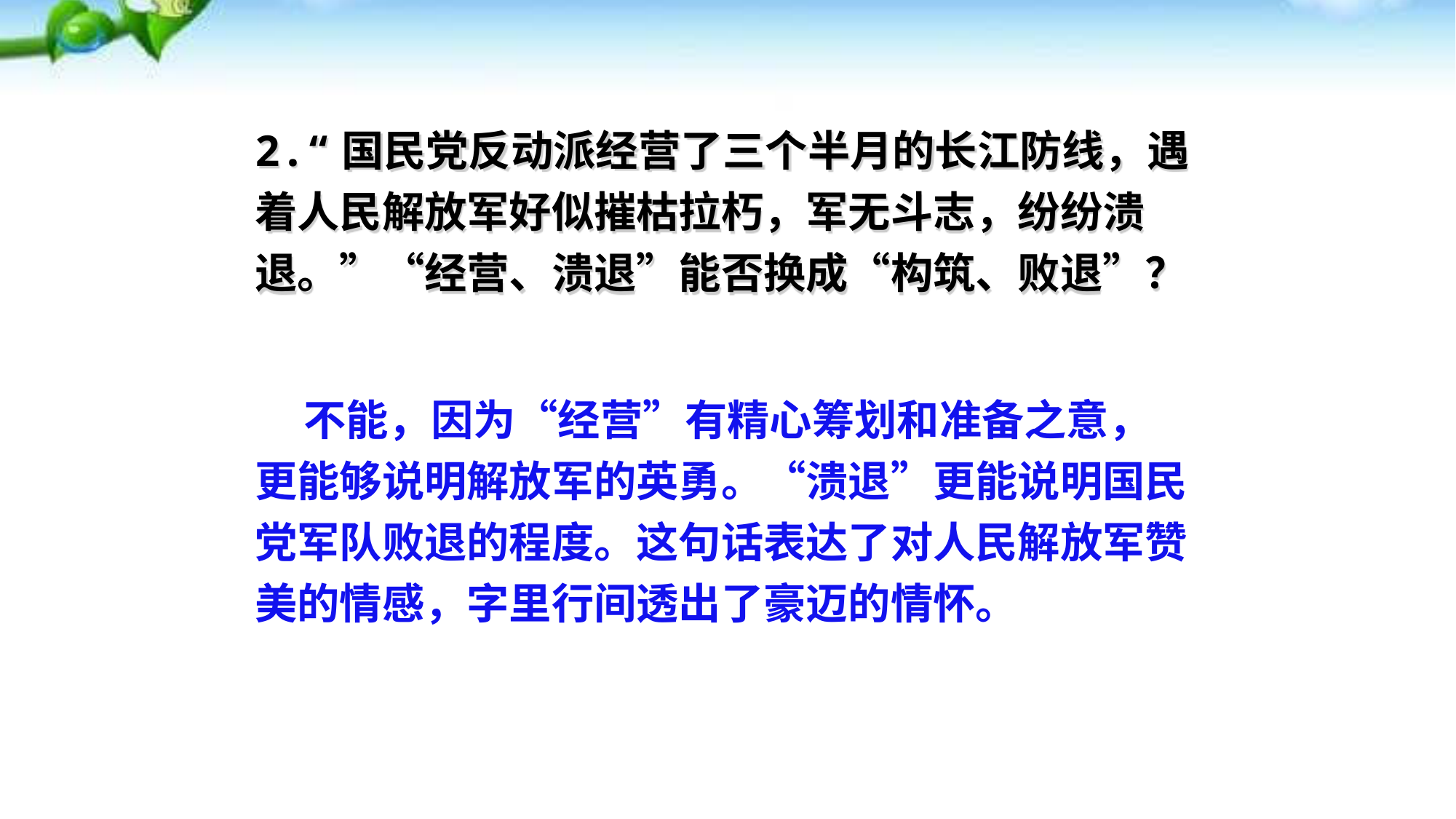

2.“国民党反动派经营了三个半月的长江防线，遇着人民解放军好似摧枯拉朽，军无斗志，纷纷溃退。”“经营、溃退”能否换成“构筑、败退”？
    不能，因为“经营”有精心筹划和准备之意，更能够说明解放军的英勇。“溃退”更能说明国民党军队败退的程度。这句话表达了对人民解放军赞美的情感，字里行间透出了豪迈的情怀。